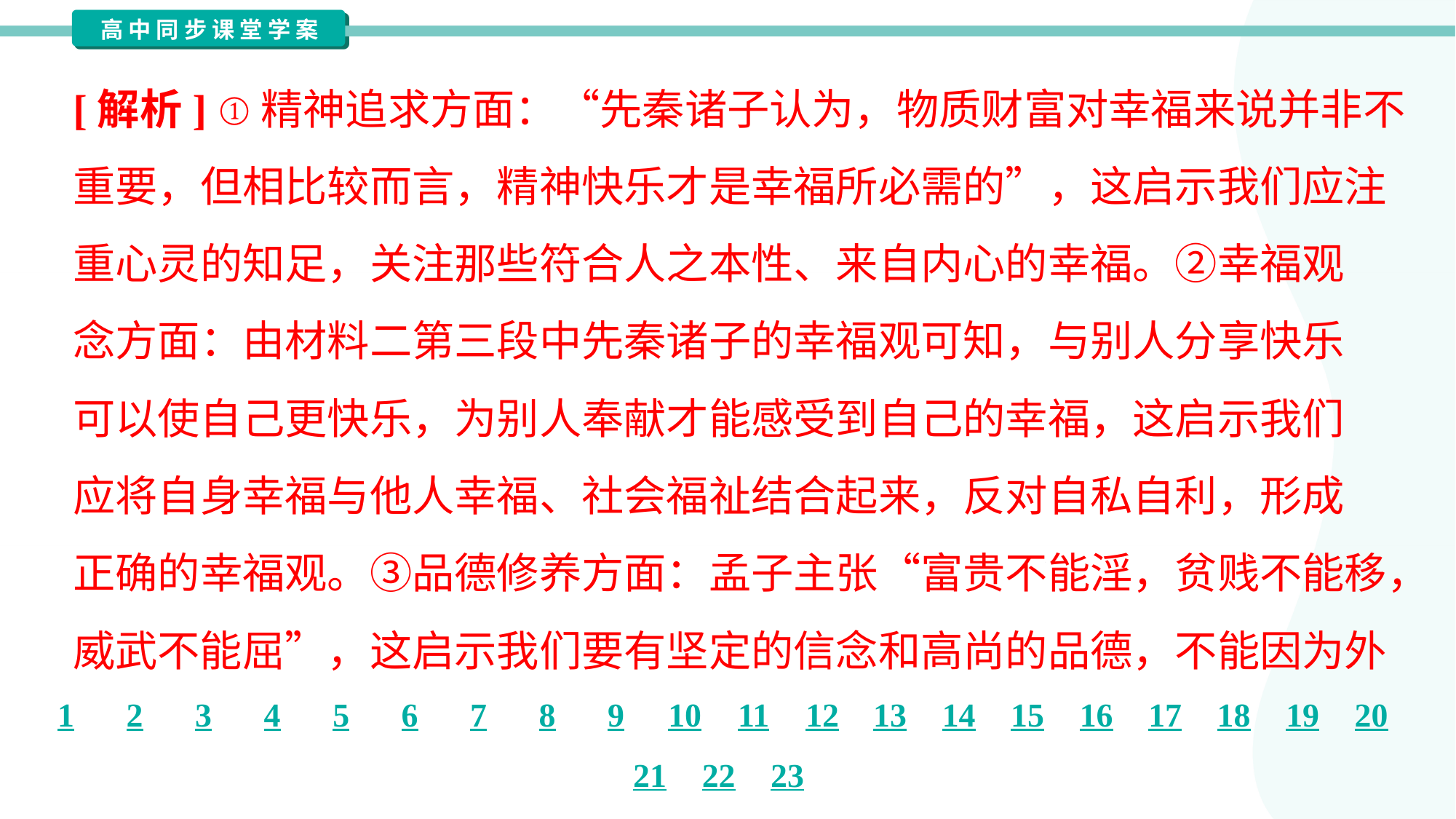

[解析] ①精神追求方面：“先秦诸子认为，物质财富对幸福来说并非不
重要，但相比较而言，精神快乐才是幸福所必需的”，这启示我们应注
重心灵的知足，关注那些符合人之本性、来自内心的幸福。②幸福观
念方面：由材料二第三段中先秦诸子的幸福观可知，与别人分享快乐
可以使自己更快乐，为别人奉献才能感受到自己的幸福，这启示我们
应将自身幸福与他人幸福、社会福祉结合起来，反对自私自利，形成
正确的幸福观。③品德修养方面：孟子主张“富贵不能淫，贫贱不能移，
威武不能屈”，这启示我们要有坚定的信念和高尚的品德，不能因为外